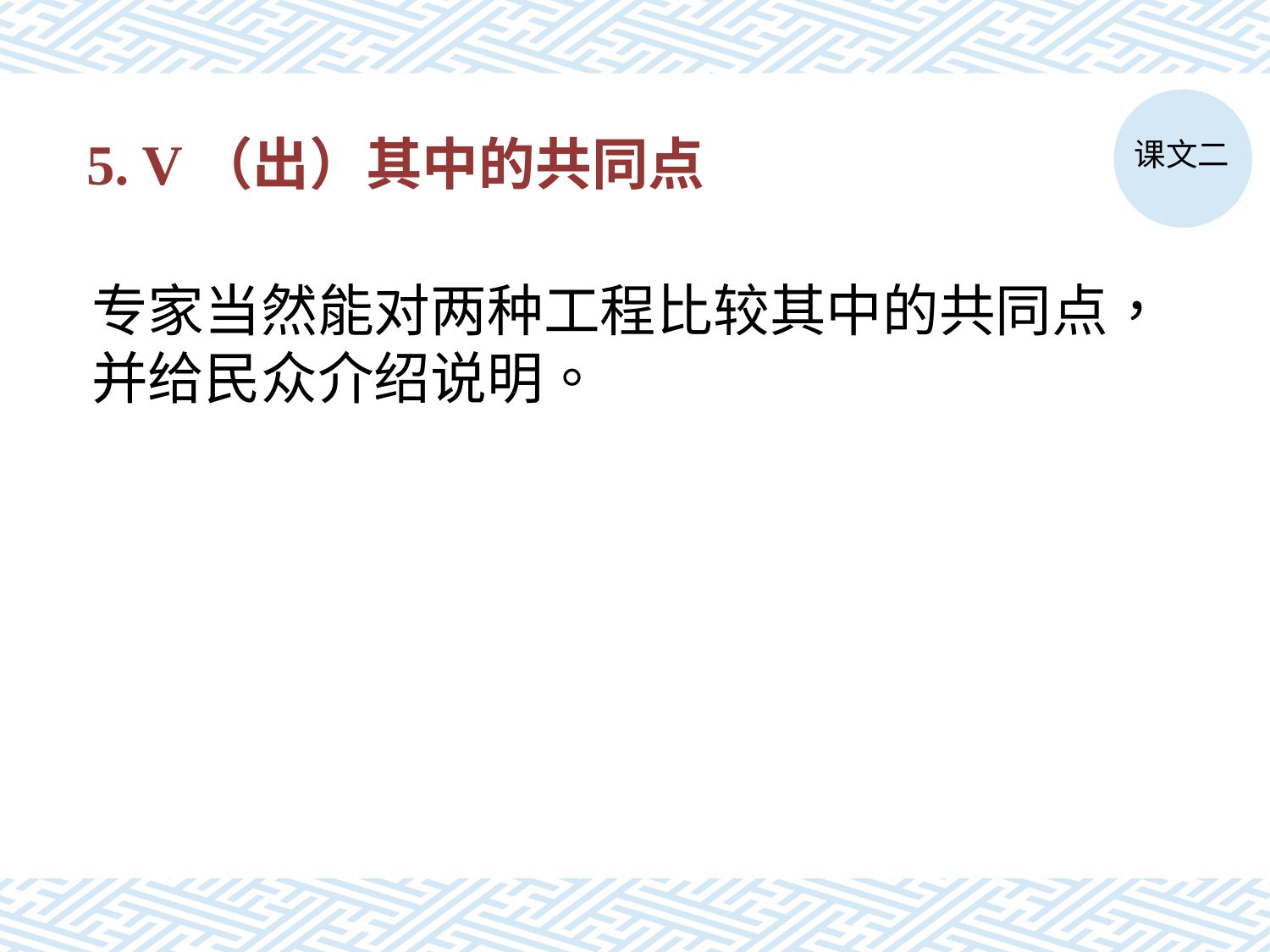

课文二
# 5. V（出）其中的共同点
专家当然能对两种工程比较其中的共同点，并给民众介绍说明。